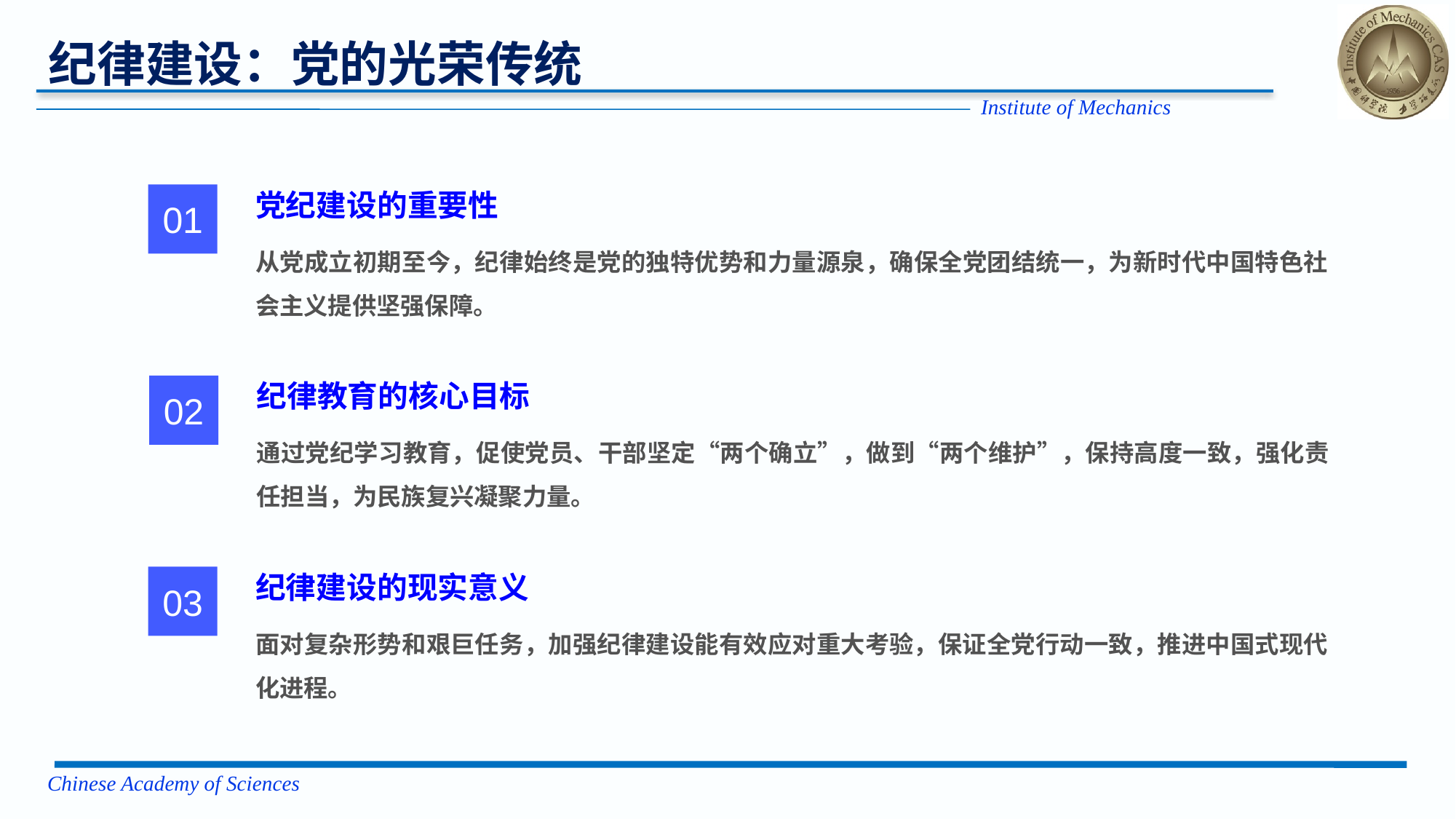

纪律建设：党的光荣传统
党纪建设的重要性
01
从党成立初期至今，纪律始终是党的独特优势和力量源泉，确保全党团结统一，为新时代中国特色社会主义提供坚强保障。
纪律教育的核心目标
02
通过党纪学习教育，促使党员、干部坚定“两个确立”，做到“两个维护”，保持高度一致，强化责任担当，为民族复兴凝聚力量。
纪律建设的现实意义
03
面对复杂形势和艰巨任务，加强纪律建设能有效应对重大考验，保证全党行动一致，推进中国式现代化进程。
5